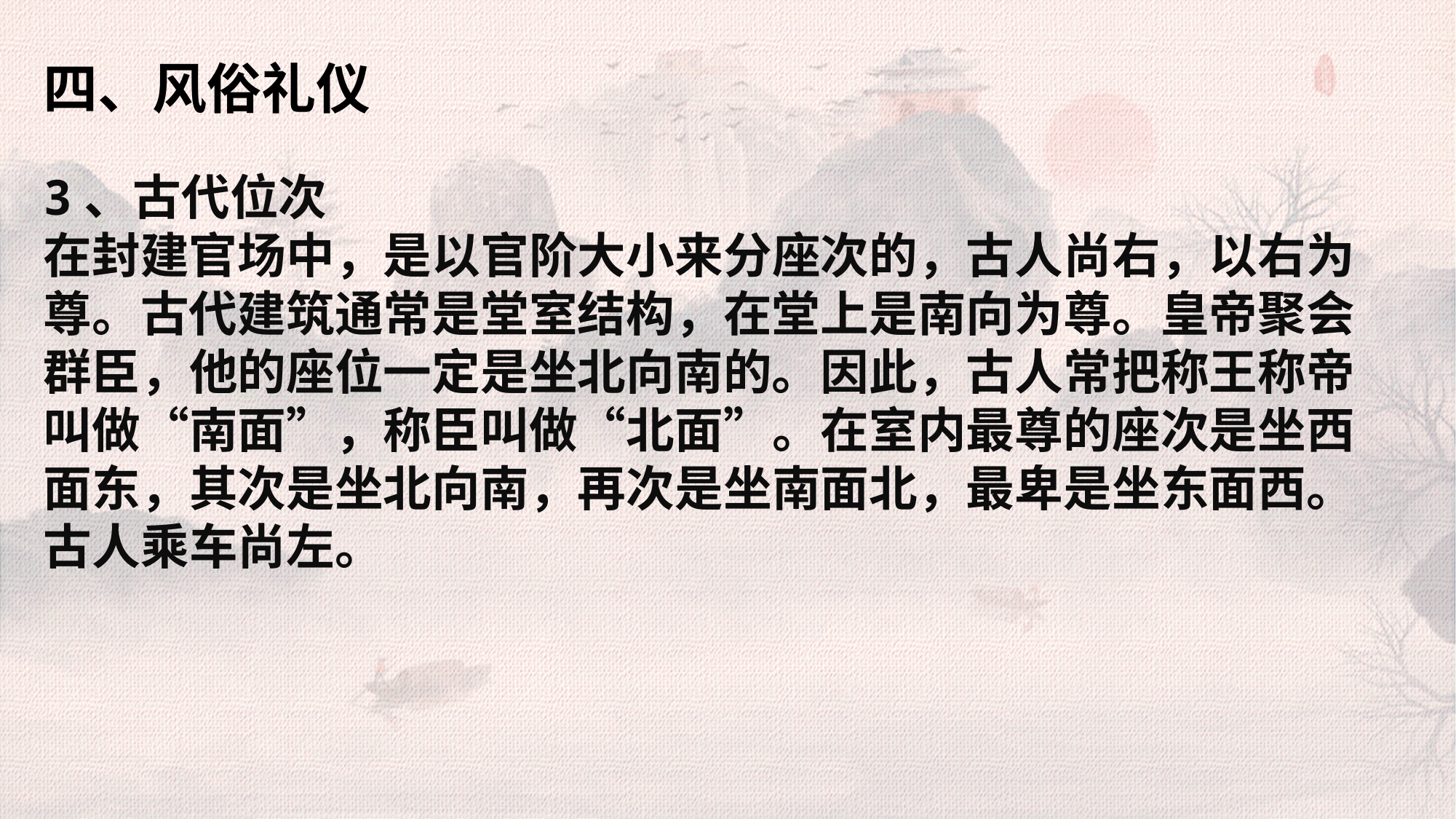

四、风俗礼仪
3、古代位次
在封建官场中，是以官阶大小来分座次的，古人尚右，以右为尊。古代建筑通常是堂室结构，在堂上是南向为尊。皇帝聚会群臣，他的座位一定是坐北向南的。因此，古人常把称王称帝叫做“南面”，称臣叫做“北面”。在室内最尊的座次是坐西面东，其次是坐北向南，再次是坐南面北，最卑是坐东面西。古人乘车尚左。